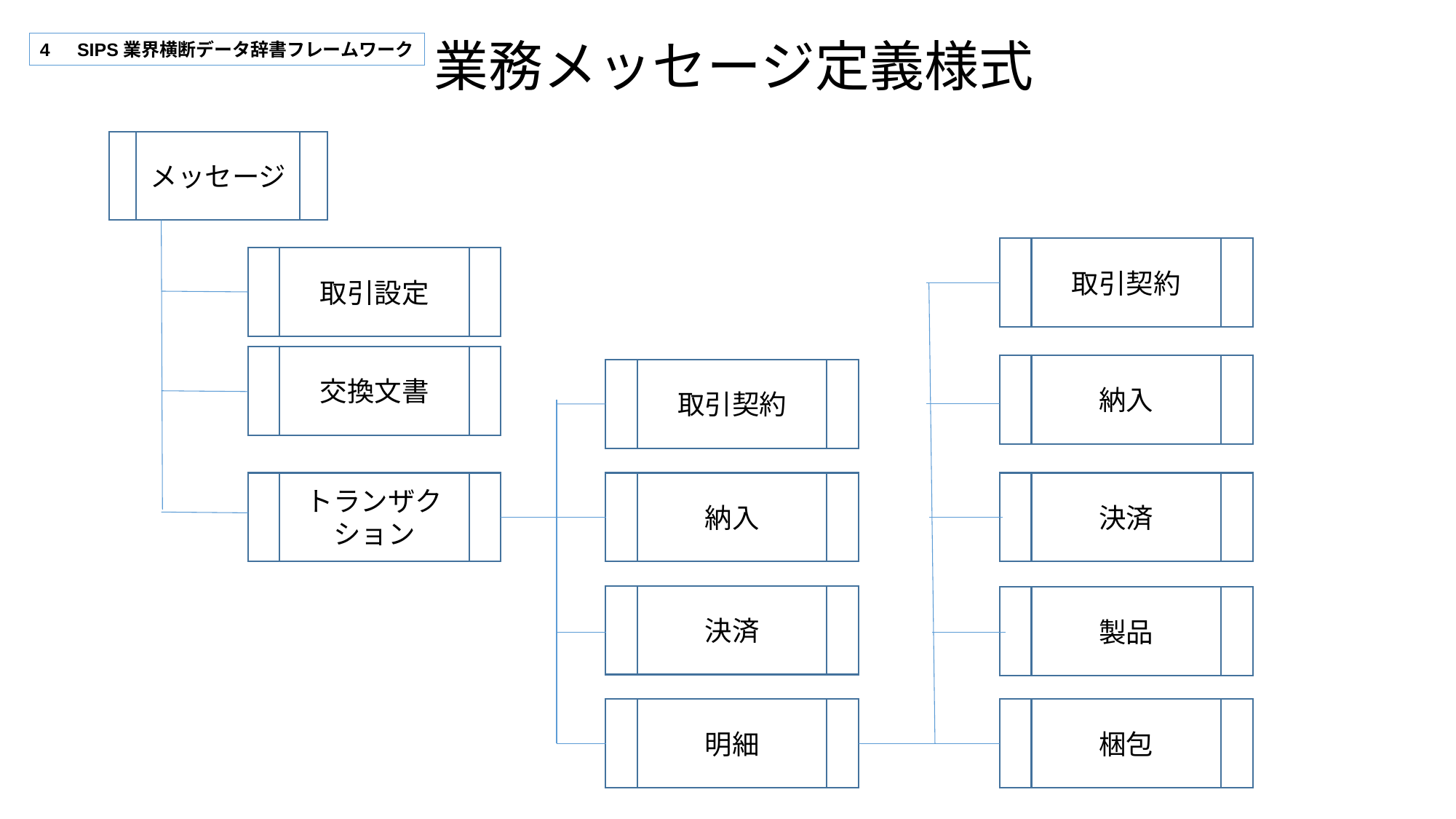

業務メッセージ定義様式
4　SIPS業界横断データ辞書フレームワーク
メッセージ
取引契約
取引設定
交換文書
納入
取引契約
トランザクション
納入
決済
決済
製品
明細
梱包